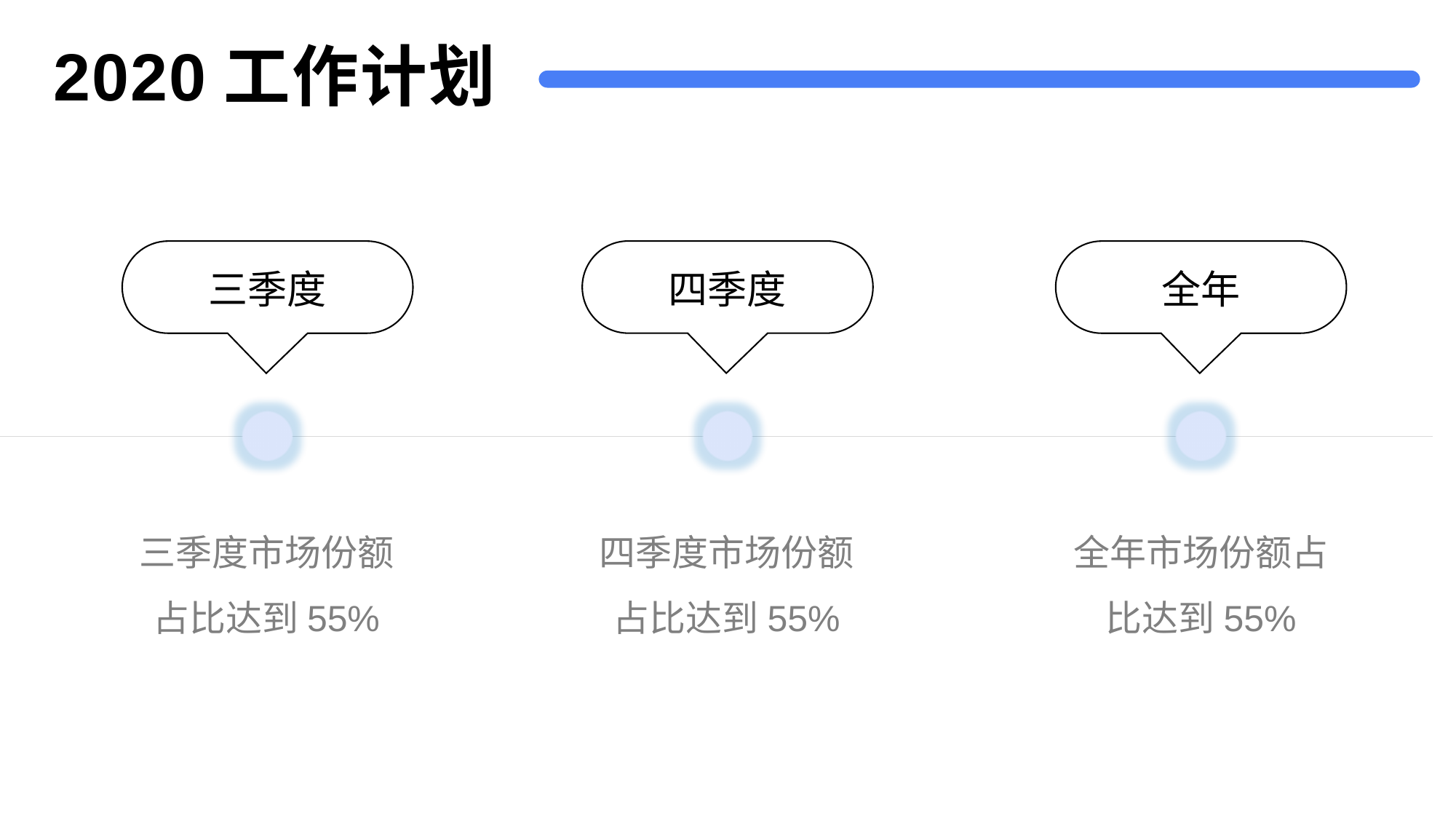

# 2020工作计划

四季度
三季度
全年
Time
plan

三季度市场份额占比达到55%
四季度市场份额占比达到55%
全年市场份额占比达到55%